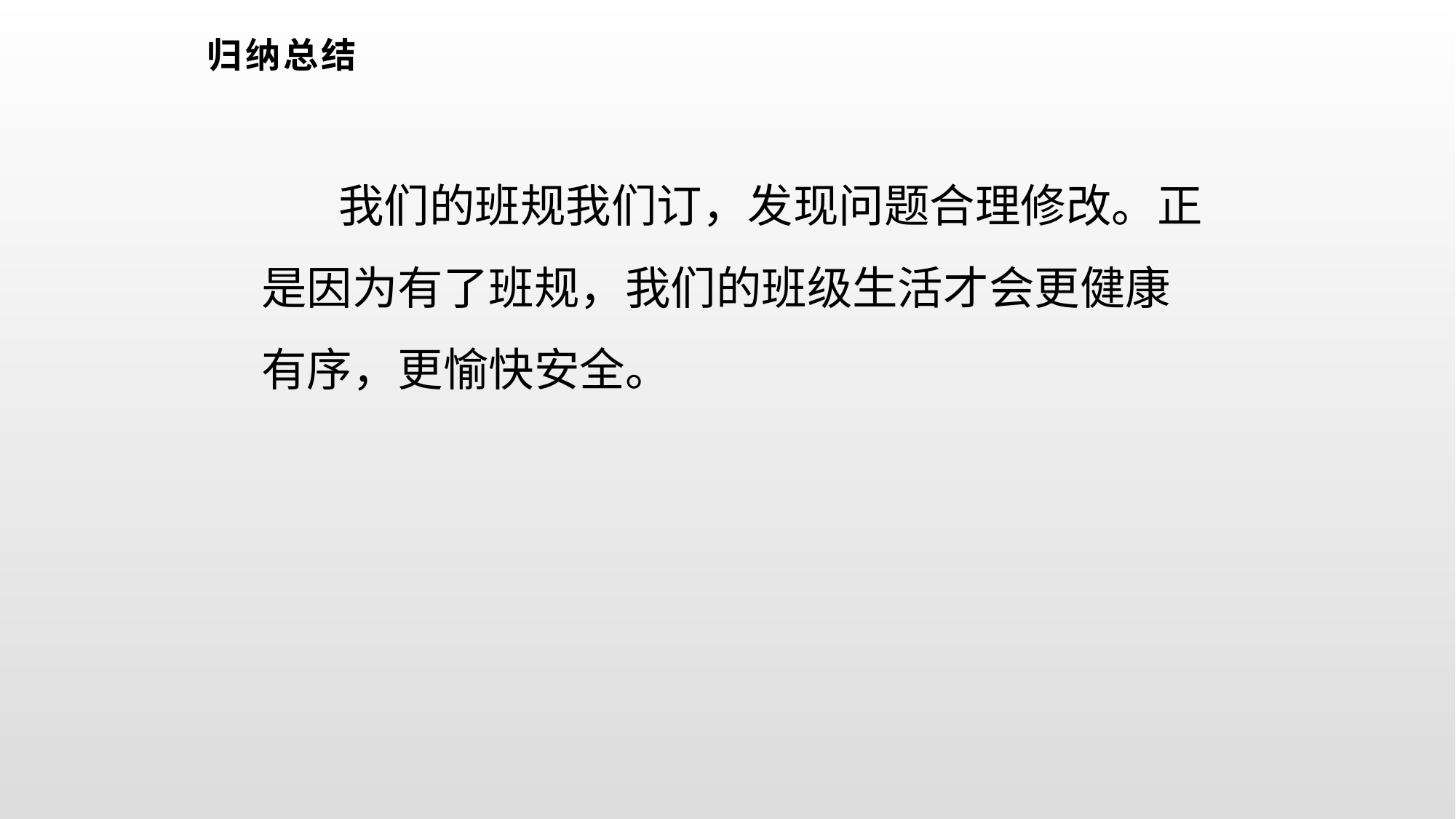

# 归纳总结
我们的班规我们订，发现问题合理修改。正是因为有了班规，我们的班级生活才会更健康有序，更愉快安全。